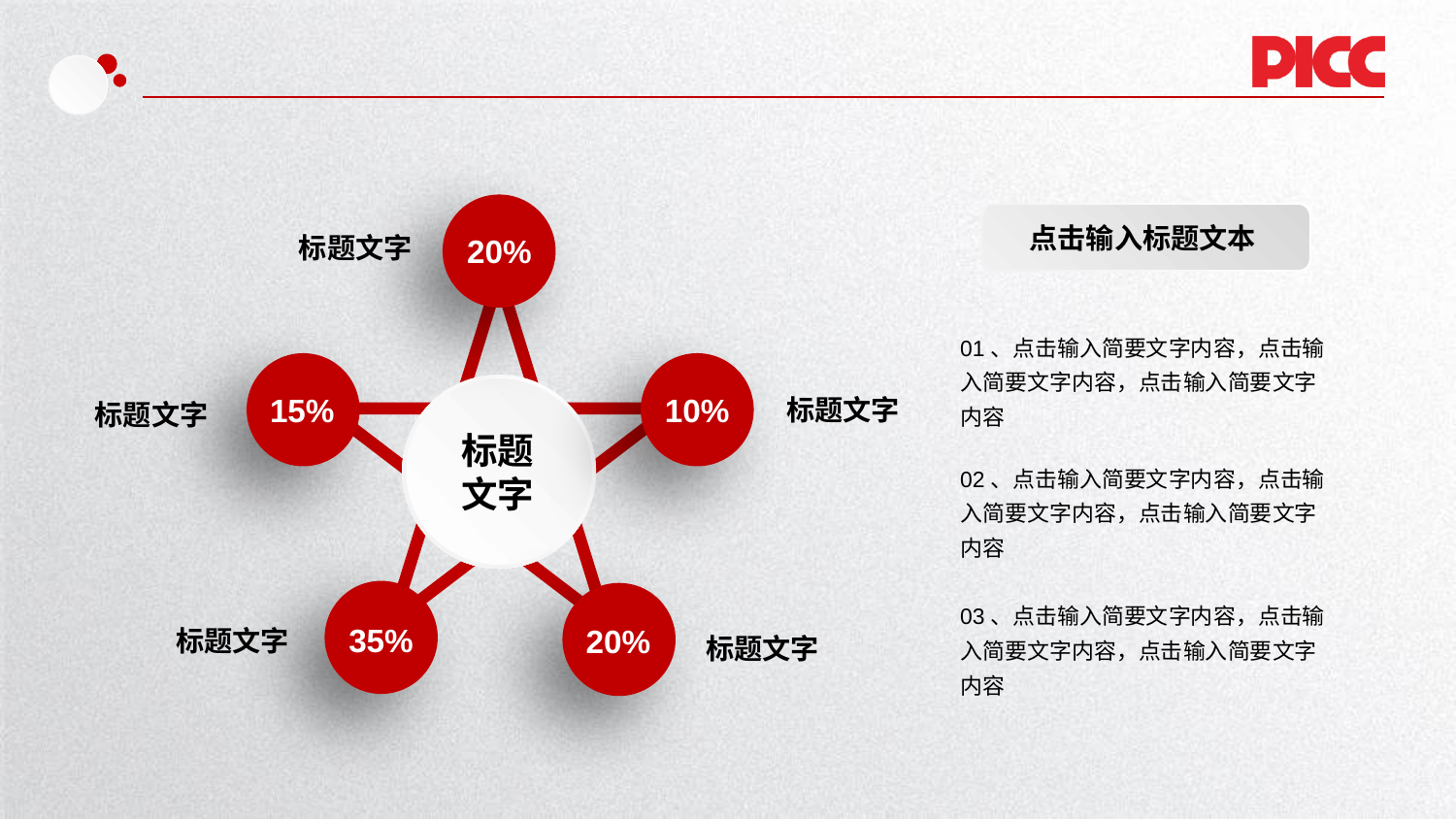

点击输入标题文本
标题文字
20%

01、点击输入简要文字内容，点击输入简要文字内容，点击输入简要文字内容

标题
文字
标题文字
标题文字
15%
10%
02、点击输入简要文字内容，点击输入简要文字内容，点击输入简要文字内容

03、点击输入简要文字内容，点击输入简要文字内容，点击输入简要文字内容
标题文字
35%
20%
标题文字